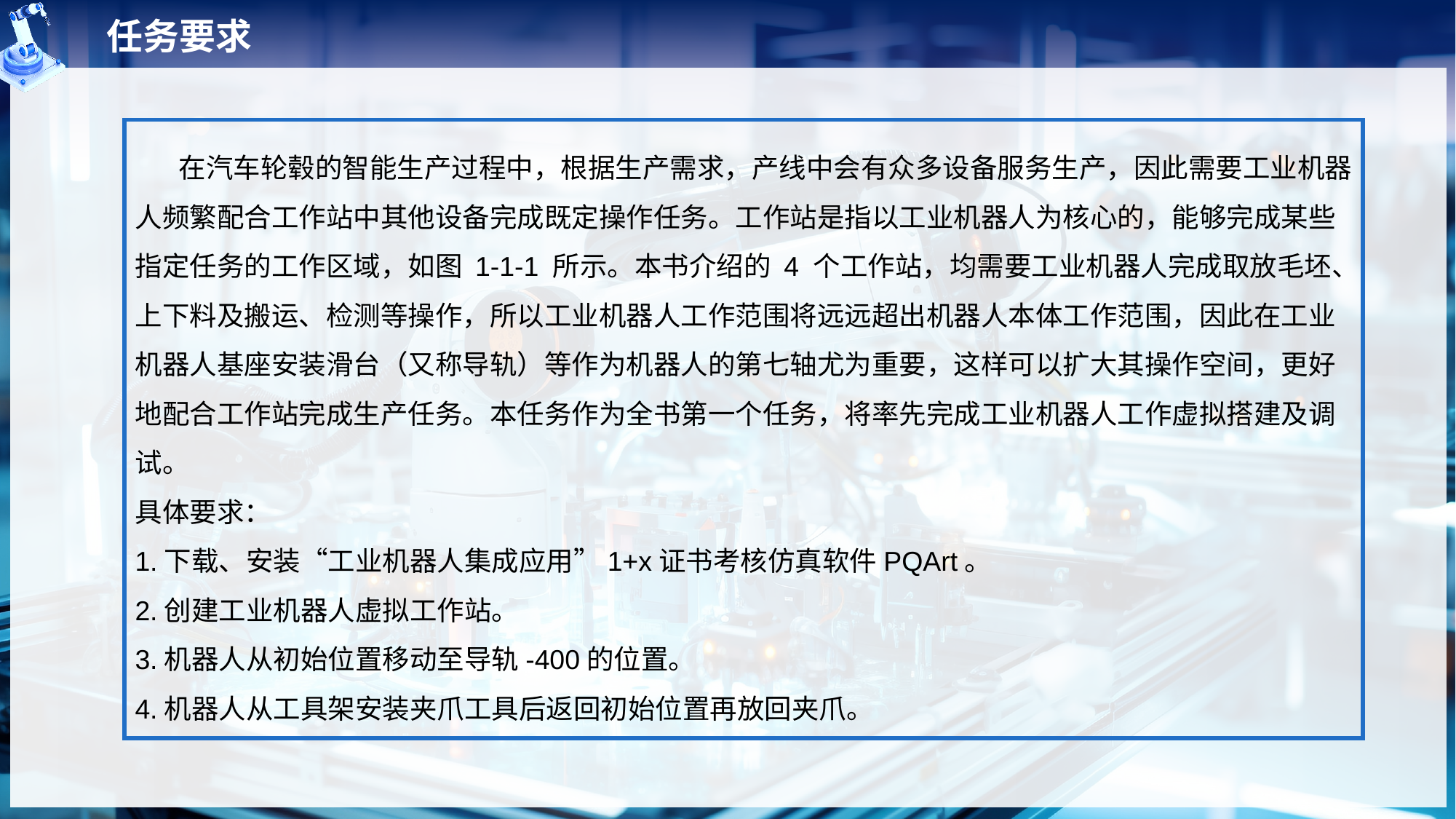

任务要求
      在汽车轮毂的智能生产过程中，根据生产需求，产线中会有众多设备服务生产，因此需要工业机器人频繁配合工作站中其他设备完成既定操作任务。工作站是指以工业机器人为核心的，能够完成某些指定任务的工作区域，如图 1-1-1 所示。本书介绍的 4 个工作站，均需要工业机器人完成取放毛坯、上下料及搬运、检测等操作，所以工业机器人工作范围将远远超出机器人本体工作范围，因此在工业机器人基座安装滑台（又称导轨）等作为机器人的第七轴尤为重要，这样可以扩大其操作空间，更好地配合工作站完成生产任务。本任务作为全书第一个任务，将率先完成工业机器人工作虚拟搭建及调试。
具体要求：
1.下载、安装“工业机器人集成应用”1+x证书考核仿真软件PQArt。
2.创建工业机器人虚拟工作站。
3.机器人从初始位置移动至导轨-400的位置。
4.机器人从工具架安装夹爪工具后返回初始位置再放回夹爪。